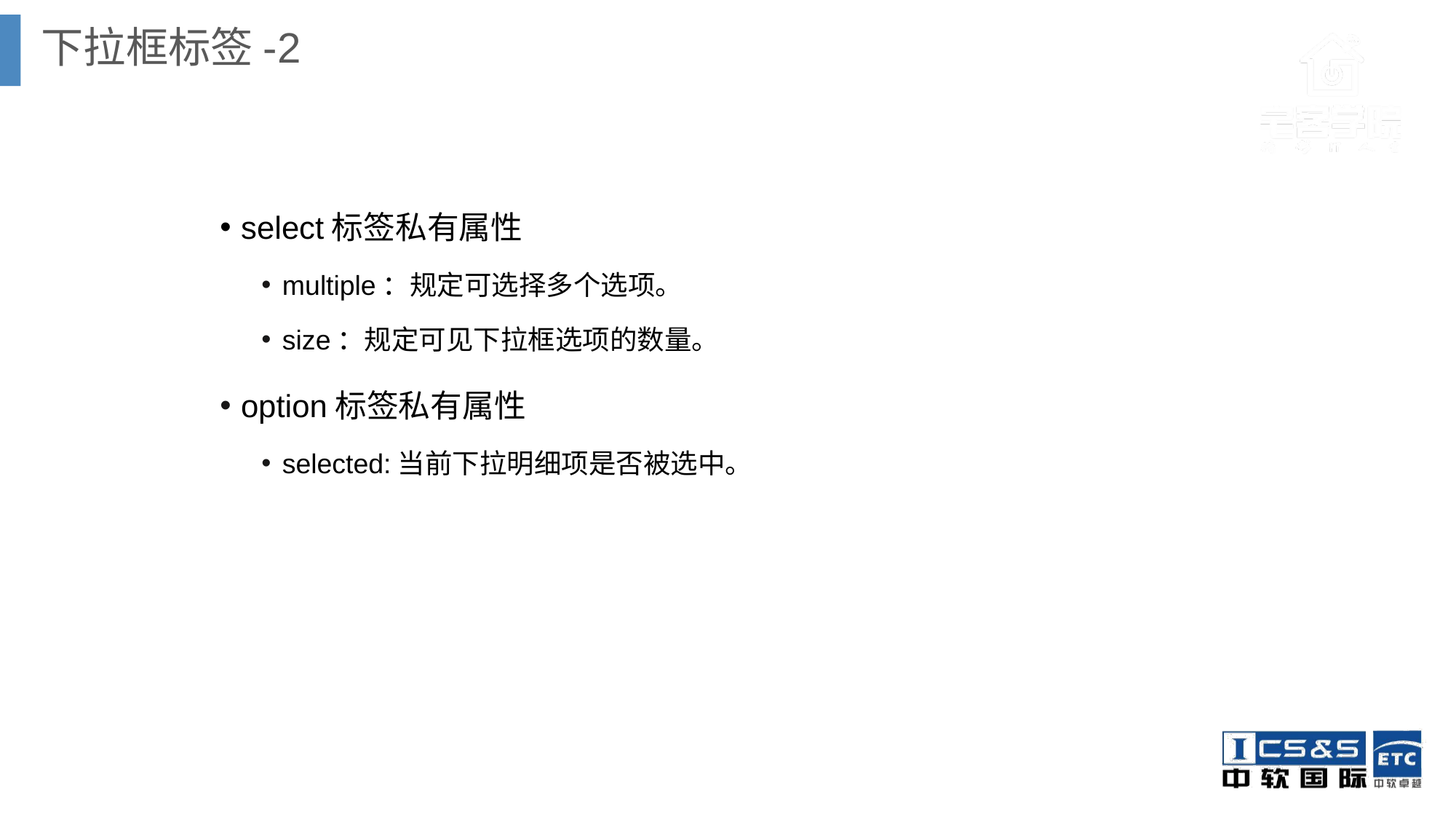

下拉框标签-2
select标签私有属性
multiple：规定可选择多个选项。
size：规定可见下拉框选项的数量。
option标签私有属性
selected:当前下拉明细项是否被选中。